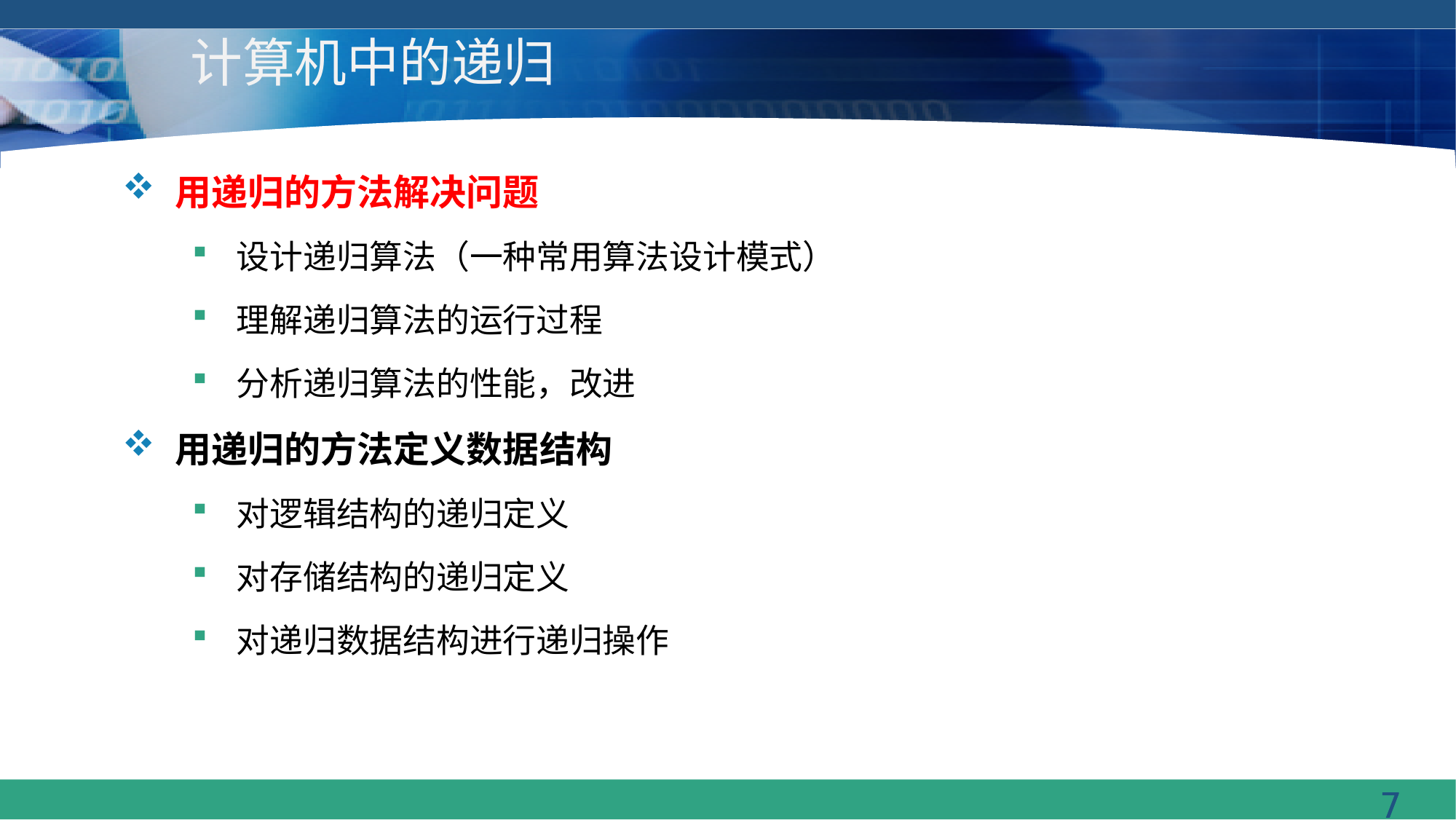

# 计算机中的递归
用递归的方法解决问题
设计递归算法（一种常用算法设计模式）
理解递归算法的运行过程
分析递归算法的性能，改进
用递归的方法定义数据结构
对逻辑结构的递归定义
对存储结构的递归定义
对递归数据结构进行递归操作